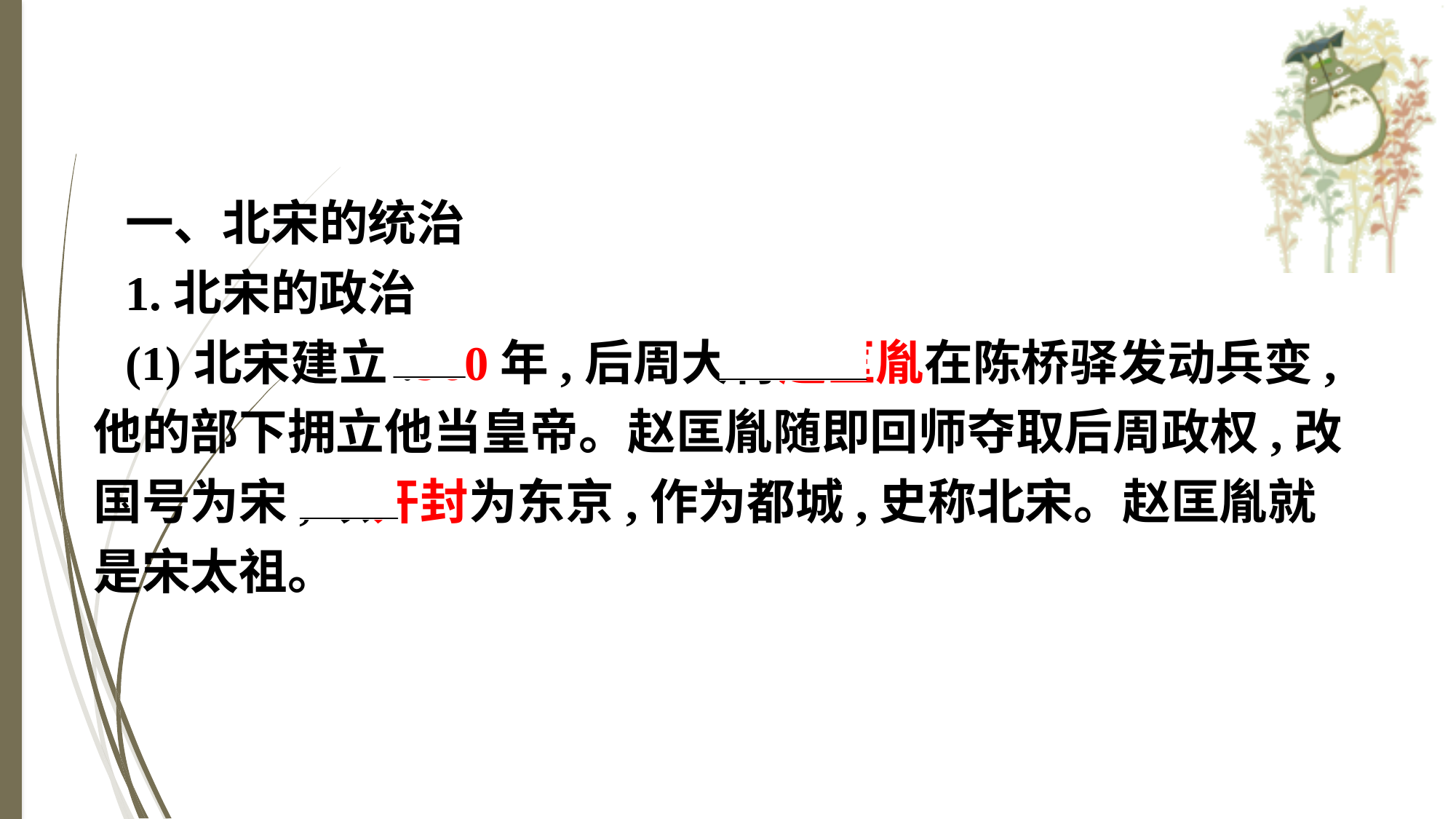

一、北宋的统治
1.北宋的政治
(1)北宋建立:960年,后周大将赵匡胤在陈桥驿发动兵变,他的部下拥立他当皇帝。赵匡胤随即回师夺取后周政权,改国号为宋,以开封为东京,作为都城,史称北宋。赵匡胤就是宋太祖。